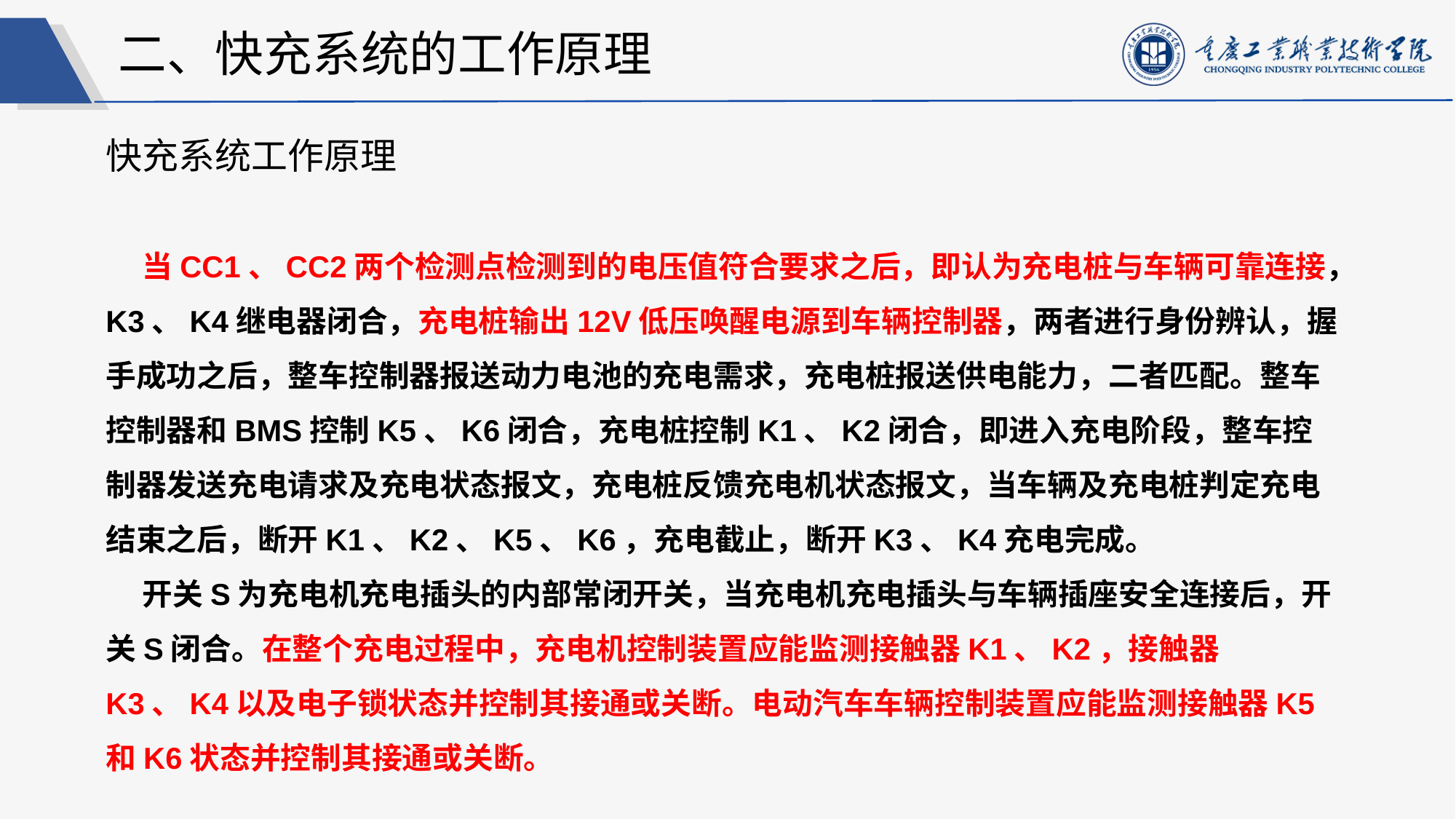

二、快充系统的工作原理
快充系统工作原理
当CC1、CC2两个检测点检测到的电压值符合要求之后，即认为充电桩与车辆可靠连接，K3、K4继电器闭合，充电桩输出12V低压唤醒电源到车辆控制器，两者进行身份辨认，握手成功之后，整车控制器报送动力电池的充电需求，充电桩报送供电能力，二者匹配。整车控制器和BMS控制K5、K6闭合，充电桩控制K1、K2闭合，即进入充电阶段，整车控制器发送充电请求及充电状态报文，充电桩反馈充电机状态报文，当车辆及充电桩判定充电结束之后，断开K1、K2、K5、K6，充电截止，断开K3、K4充电完成。
开关S为充电机充电插头的内部常闭开关，当充电机充电插头与车辆插座安全连接后，开关S闭合。在整个充电过程中，充电机控制装置应能监测接触器K1、K2，接触器K3、K4以及电子锁状态并控制其接通或关断。电动汽车车辆控制装置应能监测接触器K5和K6状态并控制其接通或关断。